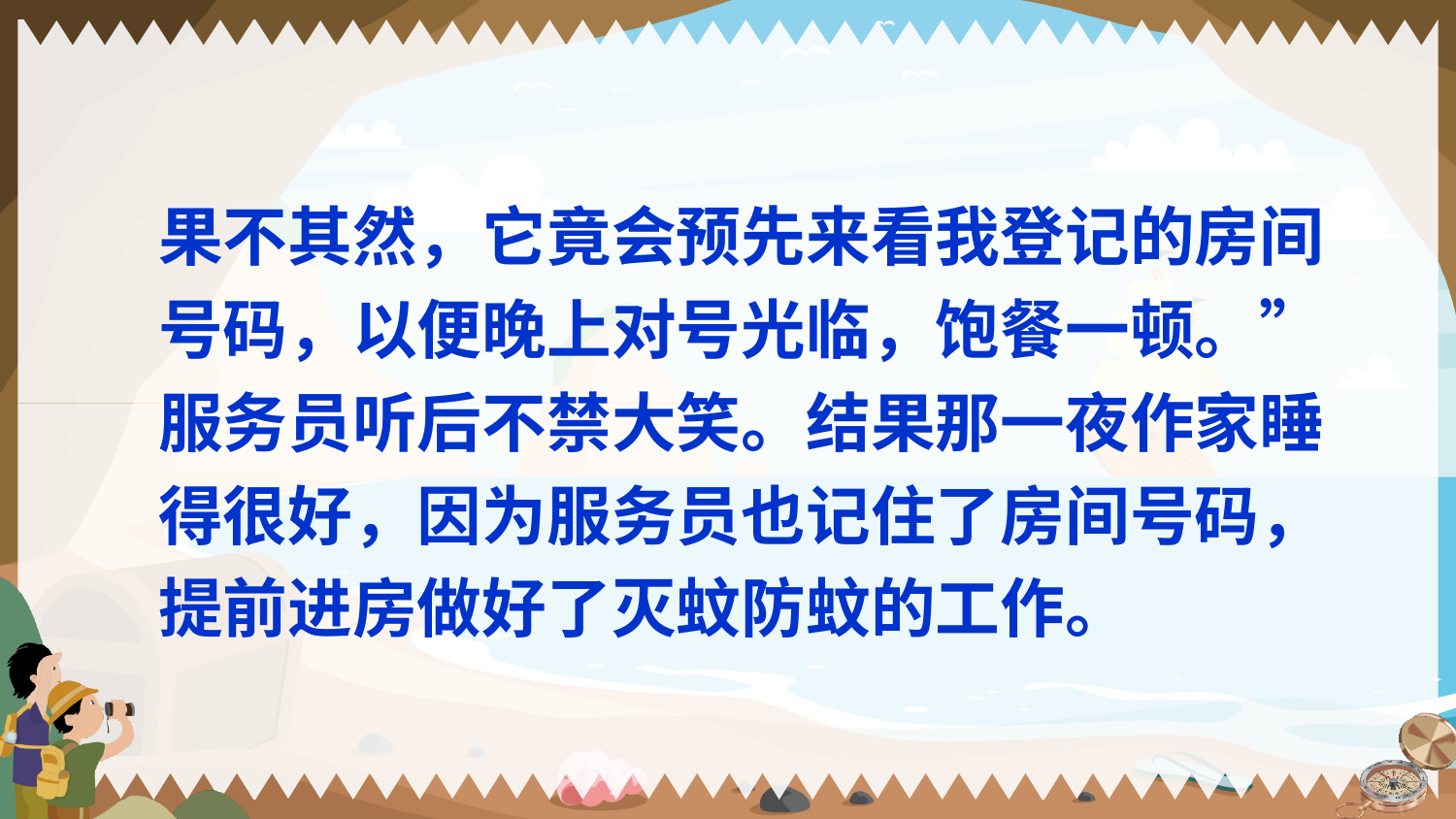

果不其然，它竟会预先来看我登记的房间号码，以便晚上对号光临，饱餐一顿。”服务员听后不禁大笑。结果那一夜作家睡得很好，因为服务员也记住了房间号码，提前进房做好了灭蚊防蚊的工作。